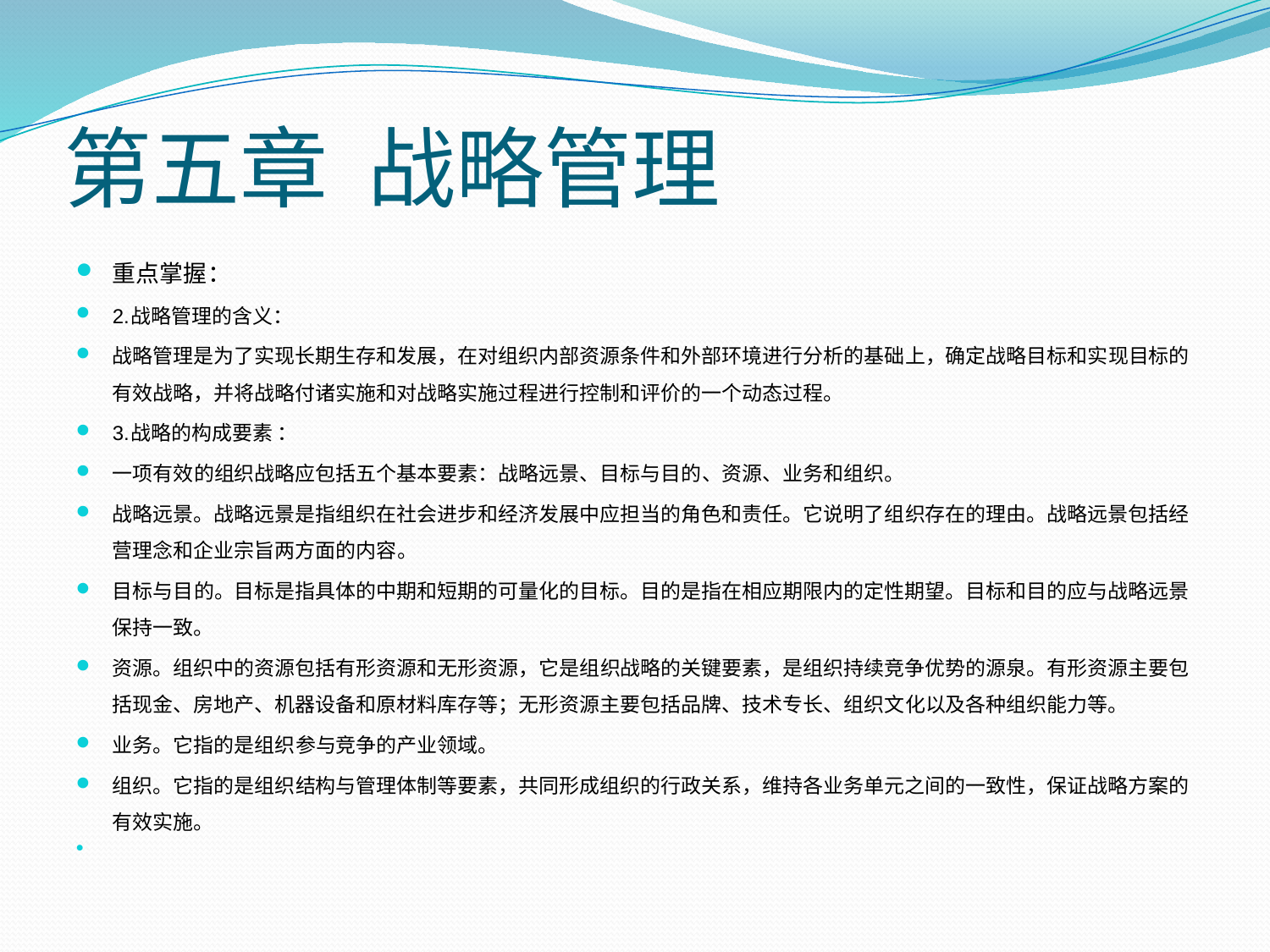

# 第五章  战略管理
重点掌握：
2.战略管理的含义：
战略管理是为了实现长期生存和发展，在对组织内部资源条件和外部环境进行分析的基础上，确定战略目标和实现目标的有效战略，并将战略付诸实施和对战略实施过程进行控制和评价的一个动态过程。
3.战略的构成要素 ：
一项有效的组织战略应包括五个基本要素：战略远景、目标与目的、资源、业务和组织。
战略远景。战略远景是指组织在社会进步和经济发展中应担当的角色和责任。它说明了组织存在的理由。战略远景包括经营理念和企业宗旨两方面的内容。
目标与目的。目标是指具体的中期和短期的可量化的目标。目的是指在相应期限内的定性期望。目标和目的应与战略远景保持一致。
资源。组织中的资源包括有形资源和无形资源，它是组织战略的关键要素，是组织持续竞争优势的源泉。有形资源主要包括现金、房地产、机器设备和原材料库存等；无形资源主要包括品牌、技术专长、组织文化以及各种组织能力等。
业务。它指的是组织参与竞争的产业领域。
组织。它指的是组织结构与管理体制等要素，共同形成组织的行政关系，维持各业务单元之间的一致性，保证战略方案的有效实施。